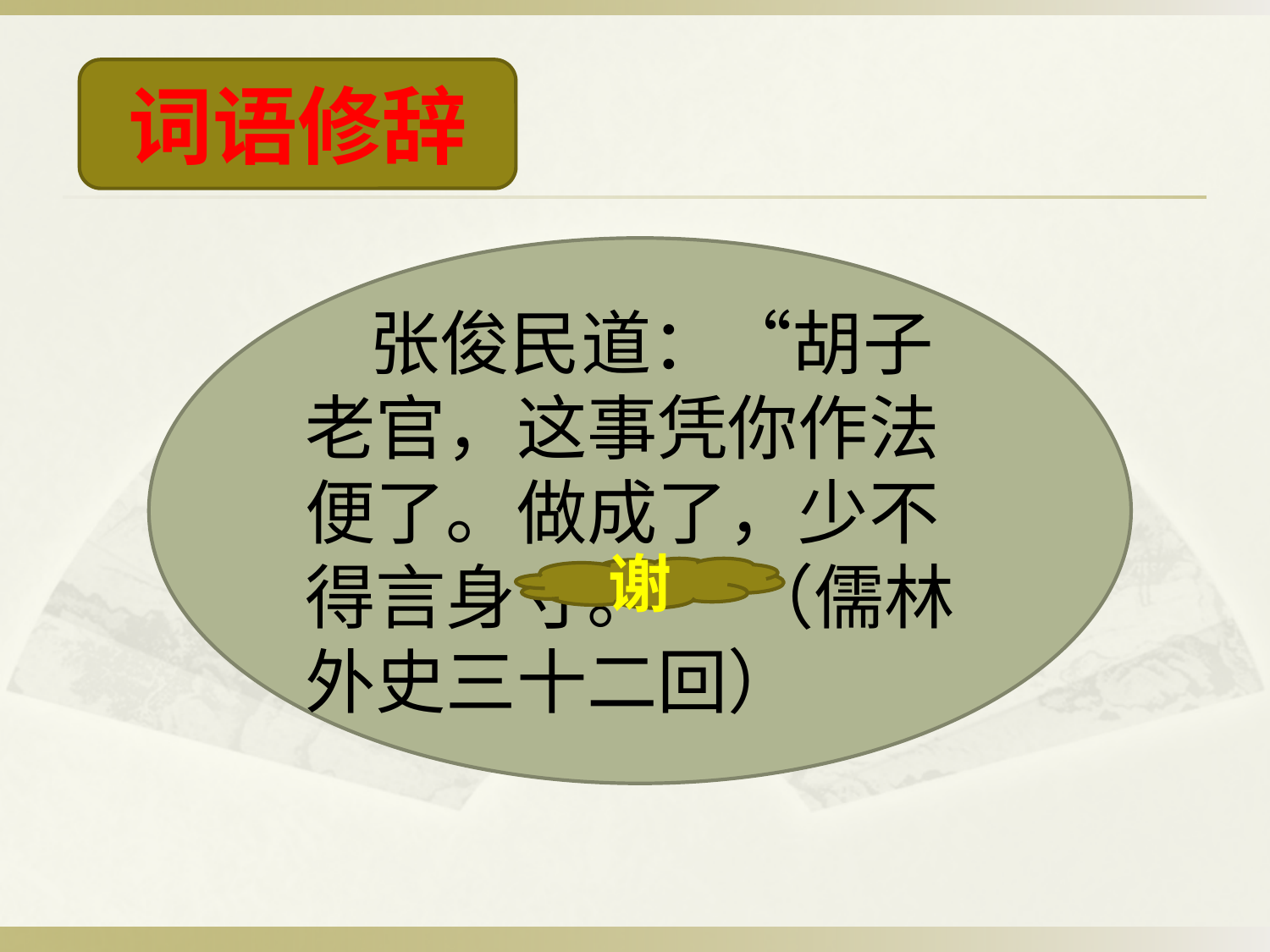

词语修辞
    张俊民道：“胡子老官，这事凭你作法便了。做成了，少不得言身寸。” （儒林外史三十二回）
谢